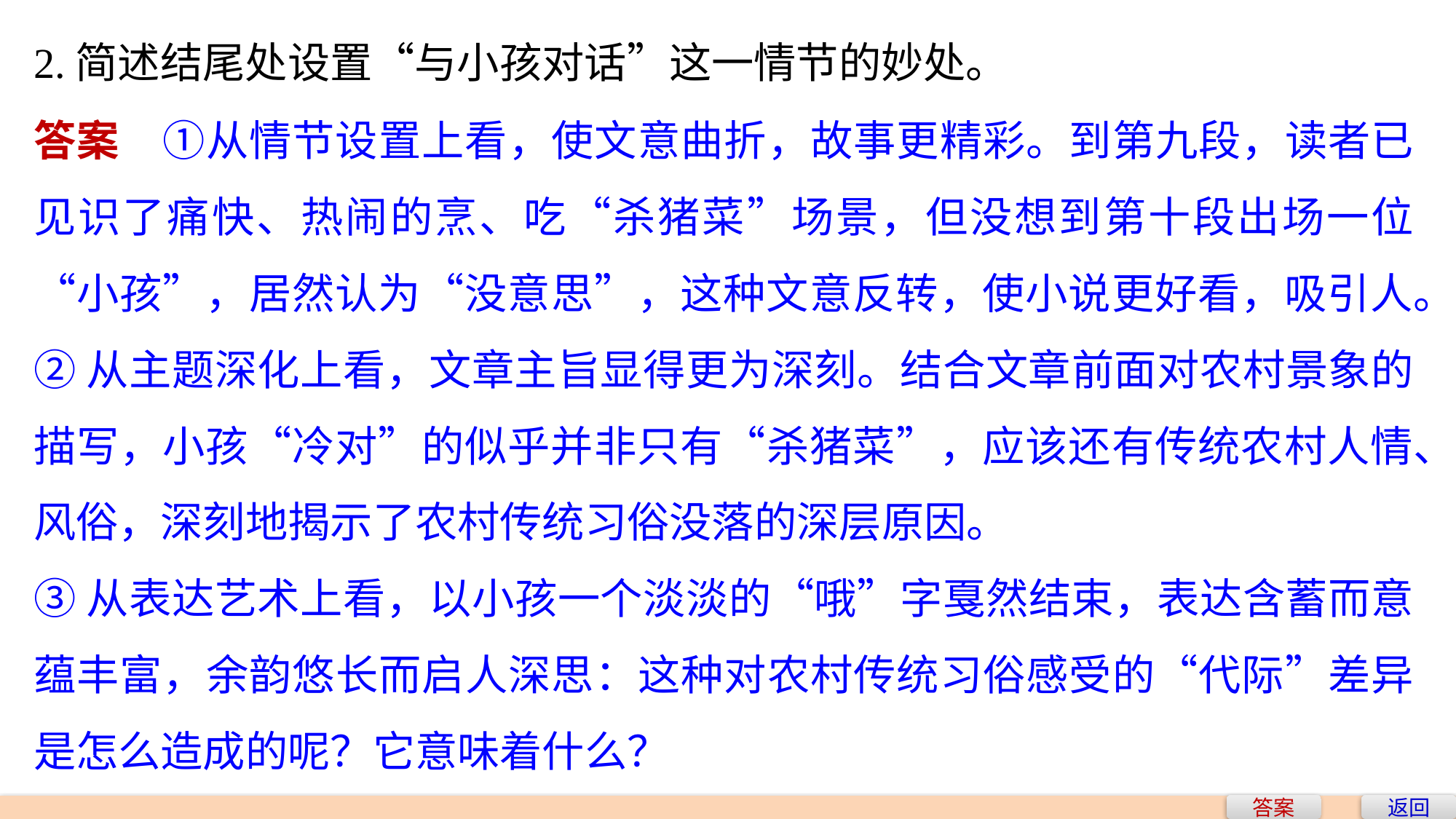

2.简述结尾处设置“与小孩对话”这一情节的妙处。
答案　①从情节设置上看，使文意曲折，故事更精彩。到第九段，读者已见识了痛快、热闹的烹、吃“杀猪菜”场景，但没想到第十段出场一位“小孩”，居然认为“没意思”，这种文意反转，使小说更好看，吸引人。
②从主题深化上看，文章主旨显得更为深刻。结合文章前面对农村景象的描写，小孩“冷对”的似乎并非只有“杀猪菜”，应该还有传统农村人情、风俗，深刻地揭示了农村传统习俗没落的深层原因。
③从表达艺术上看，以小孩一个淡淡的“哦”字戛然结束，表达含蓄而意蕴丰富，余韵悠长而启人深思：这种对农村传统习俗感受的“代际”差异是怎么造成的呢？它意味着什么？
答案
返回